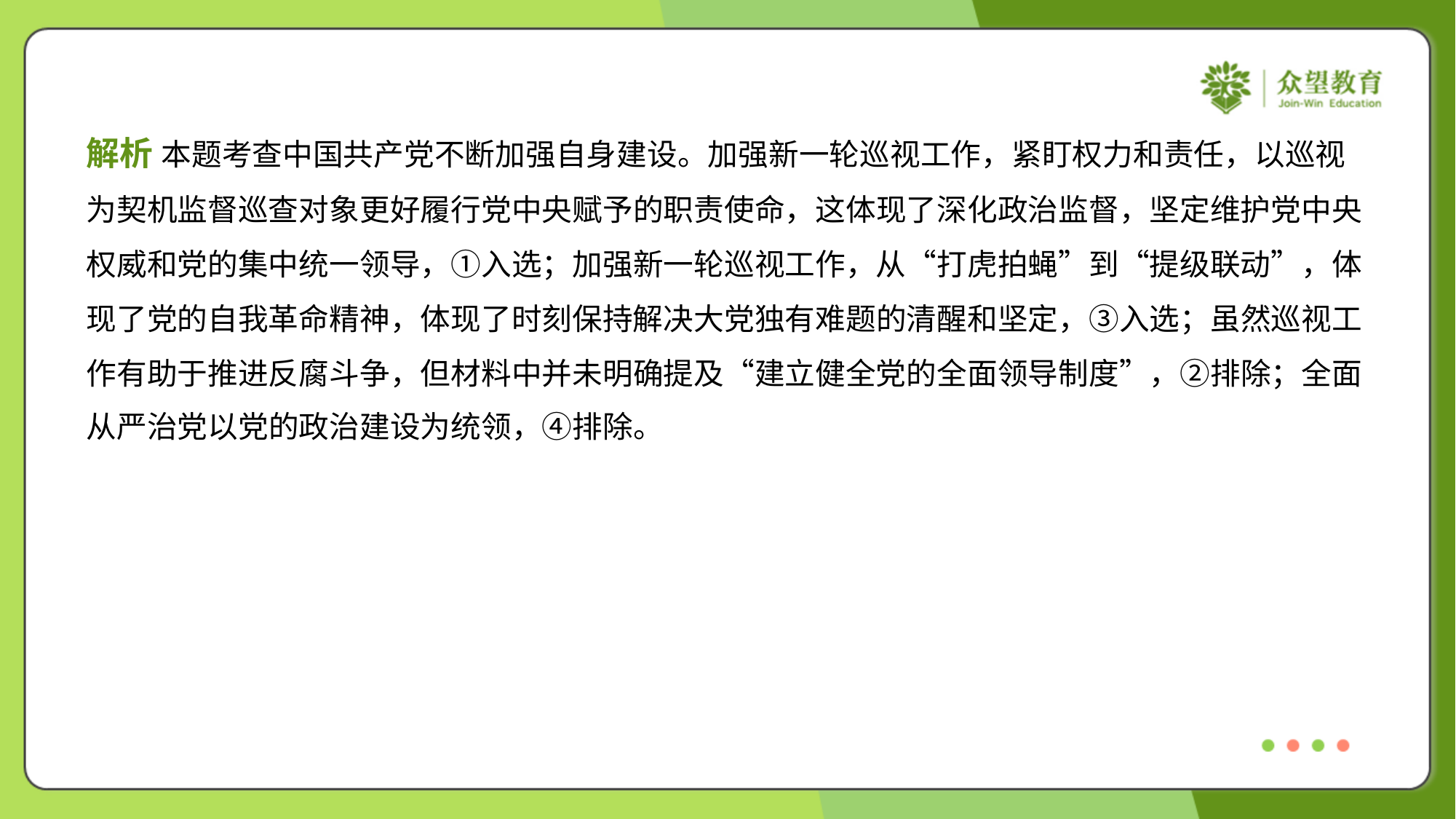

解析 本题考查中国共产党不断加强自身建设。加强新一轮巡视工作，紧盯权力和责任，以巡视
为契机监督巡查对象更好履行党中央赋予的职责使命，这体现了深化政治监督，坚定维护党中央
权威和党的集中统一领导，①入选；加强新一轮巡视工作，从“打虎拍蝇”到“提级联动”，体
现了党的自我革命精神，体现了时刻保持解决大党独有难题的清醒和坚定，③入选；虽然巡视工
作有助于推进反腐斗争，但材料中并未明确提及“建立健全党的全面领导制度”，②排除；全面
从严治党以党的政治建设为统领，④排除。